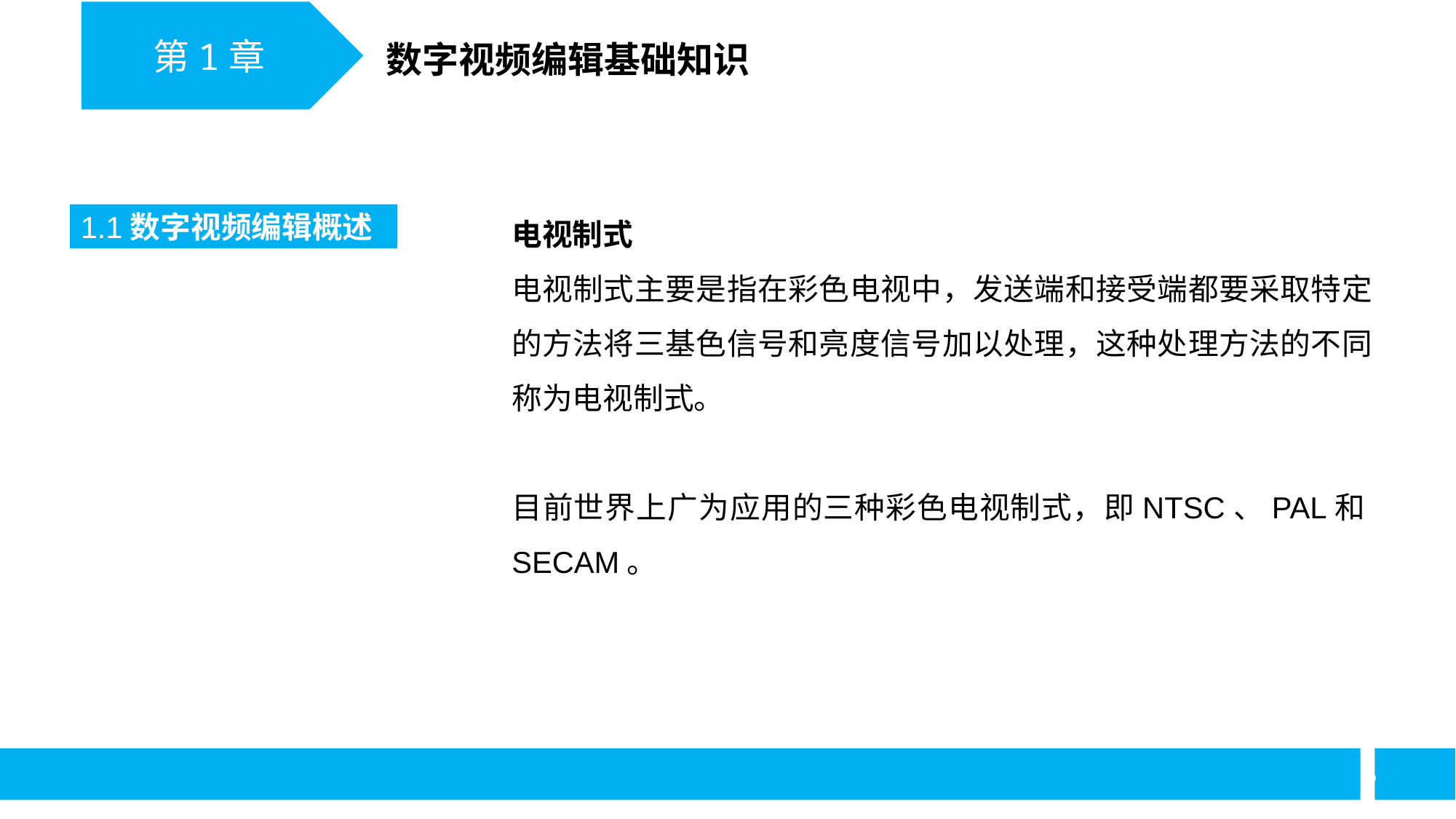

第1章
数字视频编辑基础知识
电视制式
电视制式主要是指在彩色电视中，发送端和接受端都要采取特定的方法将三基色信号和亮度信号加以处理，这种处理方法的不同称为电视制式。

目前世界上广为应用的三种彩色电视制式，即NTSC、PAL和SECAM。
1.1数字视频编辑概述